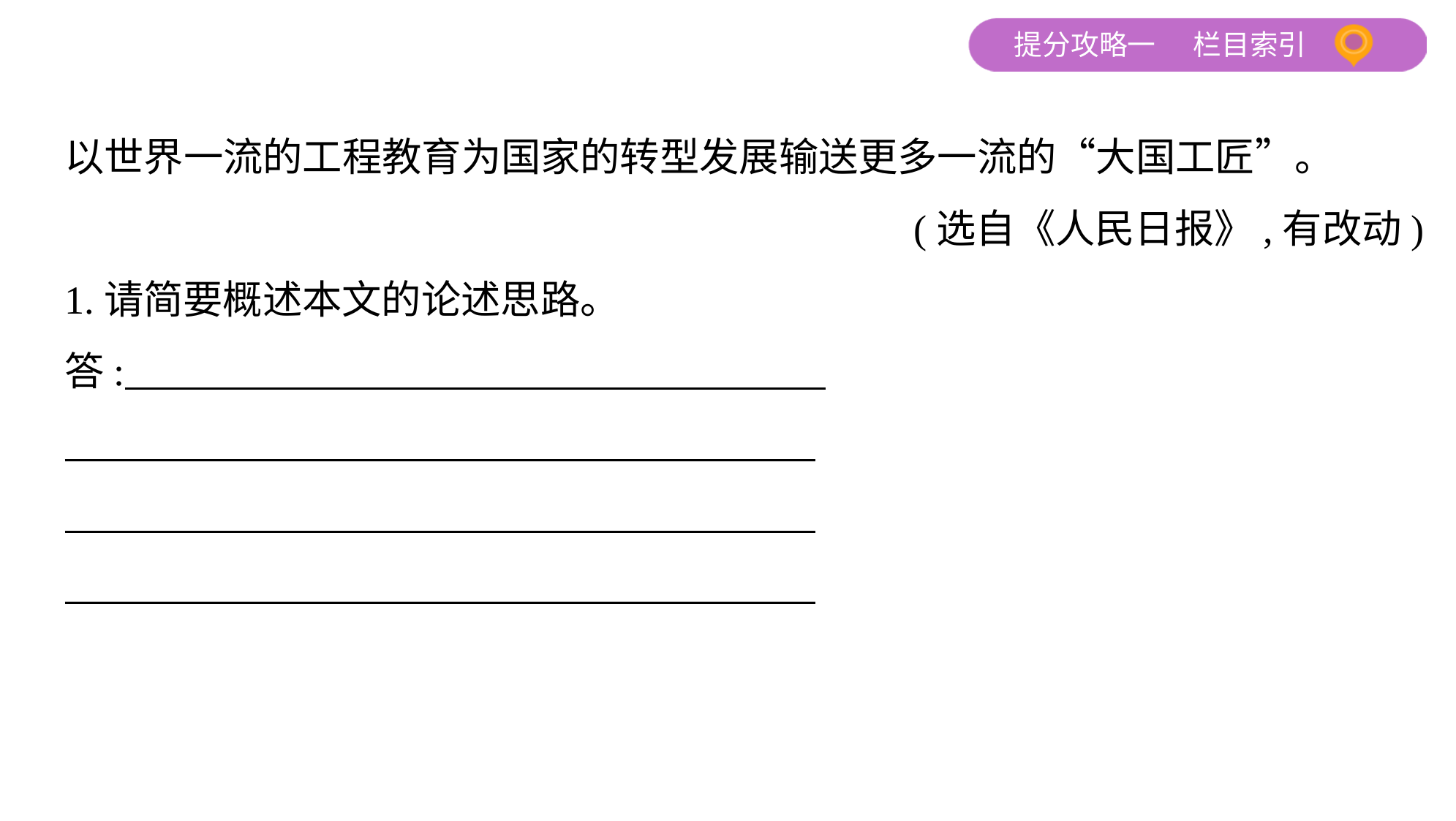

以世界一流的工程教育为国家的转型发展输送更多一流的“大国工匠”。
                                                                                      (选自《人民日报》,有改动)
1.请简要概述本文的论述思路。
答: